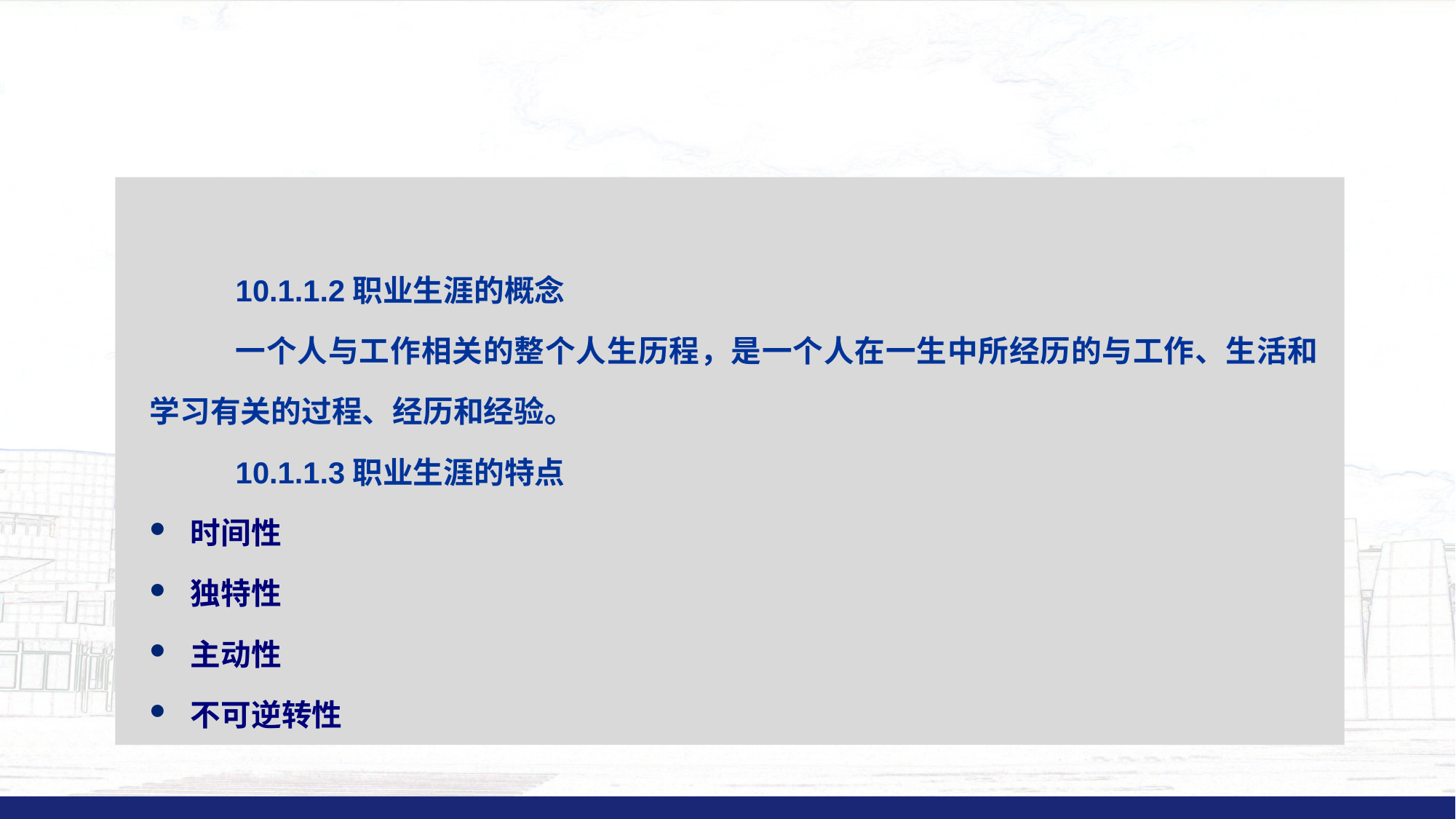

10.1.1.2职业生涯的概念
一个人与工作相关的整个人生历程，是一个人在一生中所经历的与工作、生活和学习有关的过程、经历和经验。
10.1.1.3职业生涯的特点
时间性
独特性
主动性
不可逆转性